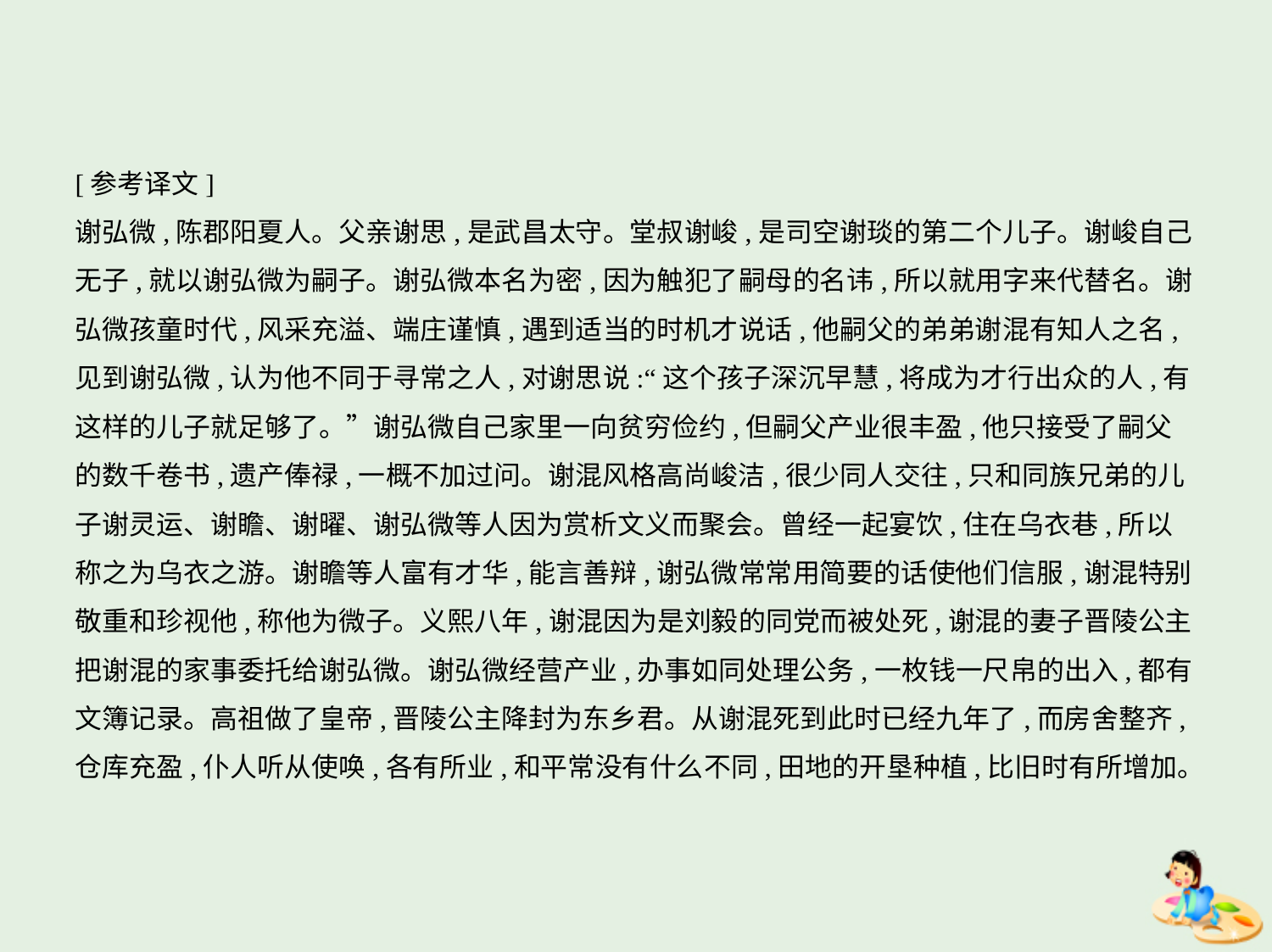

[参考译文]
谢弘微,陈郡阳夏人。父亲谢思,是武昌太守。堂叔谢峻,是司空谢琰的第二个儿子。谢峻自己
无子,就以谢弘微为嗣子。谢弘微本名为密,因为触犯了嗣母的名讳,所以就用字来代替名。谢
弘微孩童时代,风采充溢、端庄谨慎,遇到适当的时机才说话,他嗣父的弟弟谢混有知人之名,
见到谢弘微,认为他不同于寻常之人,对谢思说:“这个孩子深沉早慧,将成为才行出众的人,有
这样的儿子就足够了。”谢弘微自己家里一向贫穷俭约,但嗣父产业很丰盈,他只接受了嗣父
的数千卷书,遗产俸禄,一概不加过问。谢混风格高尚峻洁,很少同人交往,只和同族兄弟的儿
子谢灵运、谢瞻、谢曜、谢弘微等人因为赏析文义而聚会。曾经一起宴饮,住在乌衣巷,所以
称之为乌衣之游。谢瞻等人富有才华,能言善辩,谢弘微常常用简要的话使他们信服,谢混特别
敬重和珍视他,称他为微子。义熙八年,谢混因为是刘毅的同党而被处死,谢混的妻子晋陵公主
把谢混的家事委托给谢弘微。谢弘微经营产业,办事如同处理公务,一枚钱一尺帛的出入,都有
文簿记录。高祖做了皇帝,晋陵公主降封为东乡君。从谢混死到此时已经九年了,而房舍整齐,
仓库充盈,仆人听从使唤,各有所业,和平常没有什么不同,田地的开垦种植,比旧时有所增加。